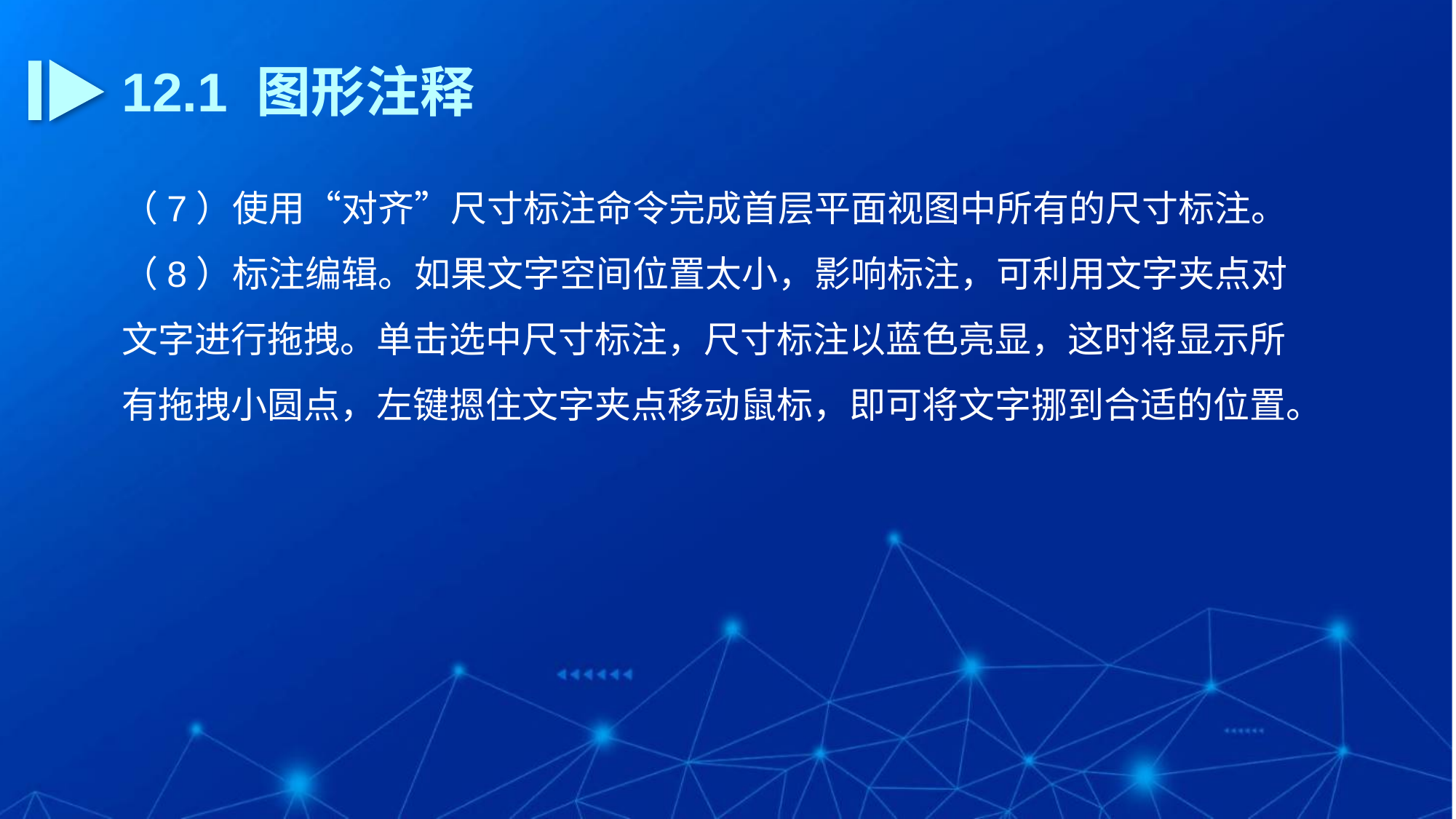

12.1 图形注释

（7）使用“对齐”尺寸标注命令完成首层平面视图中所有的尺寸标注。
（8）标注编辑。如果文字空间位置太小，影响标注，可利用文字夹点对文字进行拖拽。单击选中尺寸标注，尺寸标注以蓝色亮显，这时将显示所有拖拽小圆点，左键摁住文字夹点移动鼠标，即可将文字挪到合适的位置。